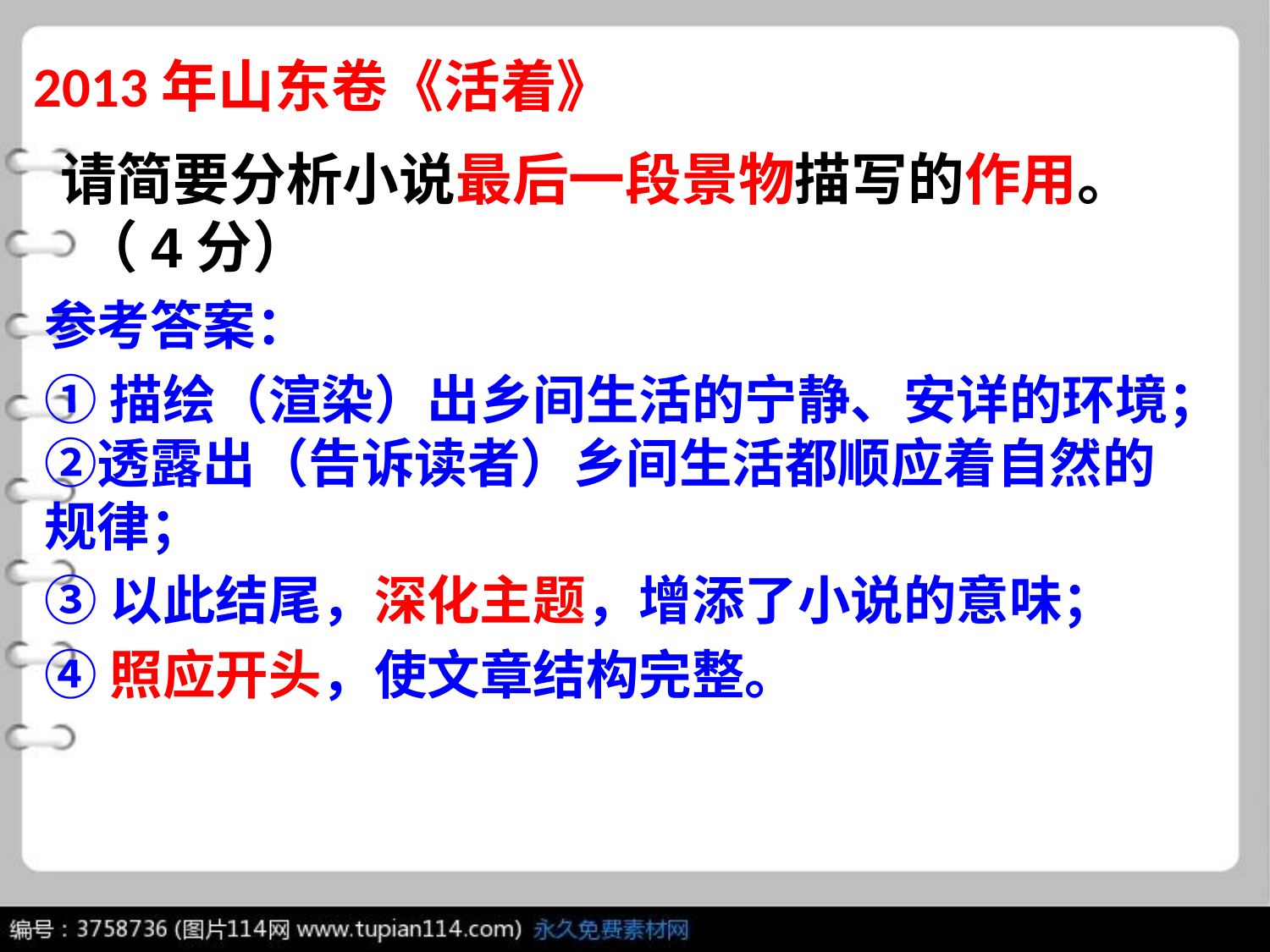

# 2013年山东卷《活着》
 请简要分析小说最后一段景物描写的作用。（4分）
参考答案：
①描绘（渲染）出乡间生活的宁静、安详的环境；②透露出（告诉读者）乡间生活都顺应着自然的规律；
③以此结尾，深化主题，增添了小说的意味；
④照应开头，使文章结构完整。